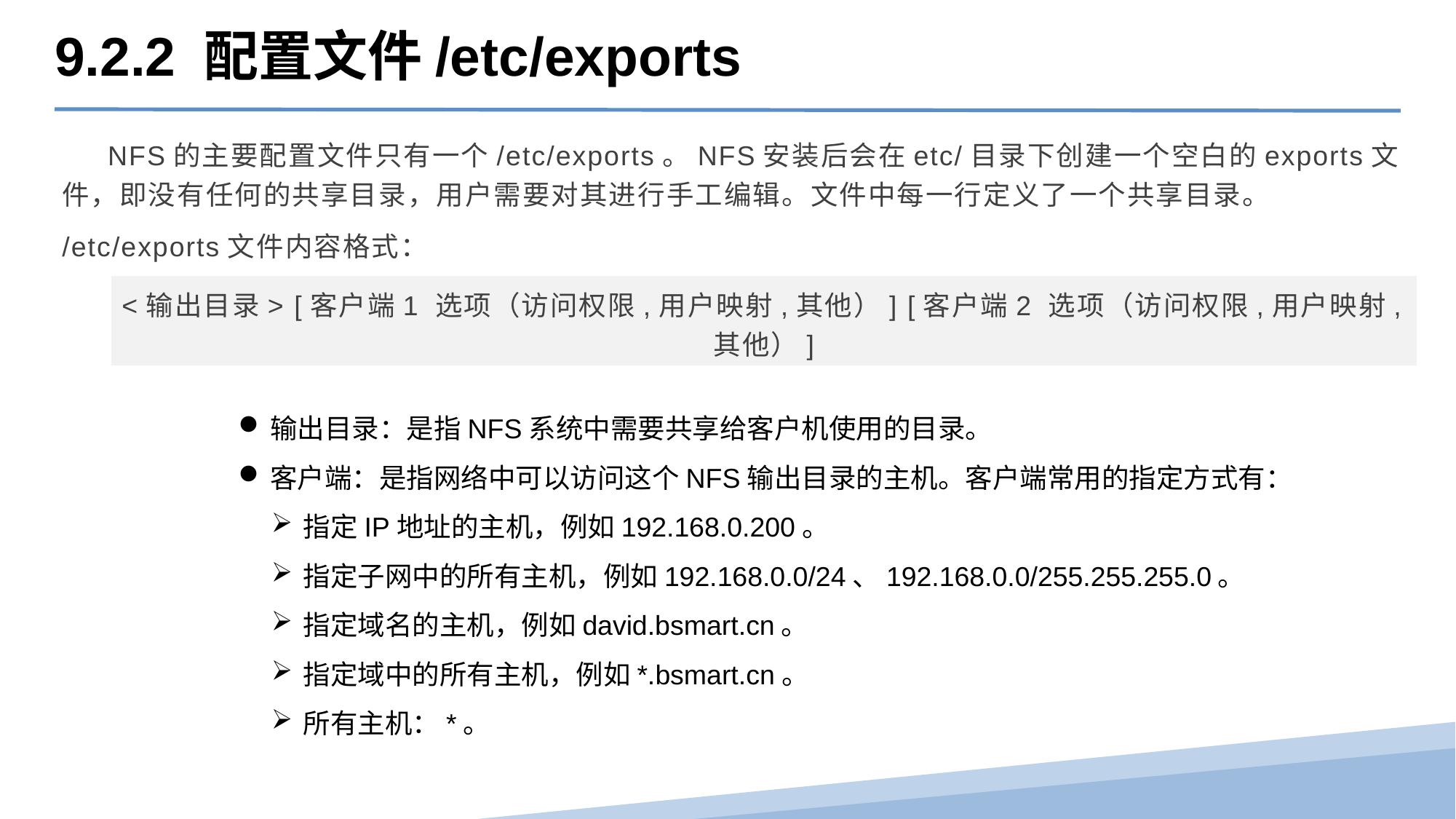

9.2.2 配置文件/etc/exports
     NFS的主要配置文件只有一个/etc/exports。NFS安装后会在etc/目录下创建一个空白的exports文件，即没有任何的共享目录，用户需要对其进行手工编辑。文件中每一行定义了一个共享目录。
/etc/exports文件内容格式：

<输出目录> [客户端1 选项（访问权限,用户映射,其他）] [客户端2 选项（访问权限,用户映射,其他）]
输出目录：是指NFS系统中需要共享给客户机使用的目录。
客户端：是指网络中可以访问这个NFS输出目录的主机。客户端常用的指定方式有：
指定IP地址的主机，例如192.168.0.200。
指定子网中的所有主机，例如192.168.0.0/24、192.168.0.0/255.255.255.0。
指定域名的主机，例如david.bsmart.cn。
指定域中的所有主机，例如*.bsmart.cn。
所有主机：*。